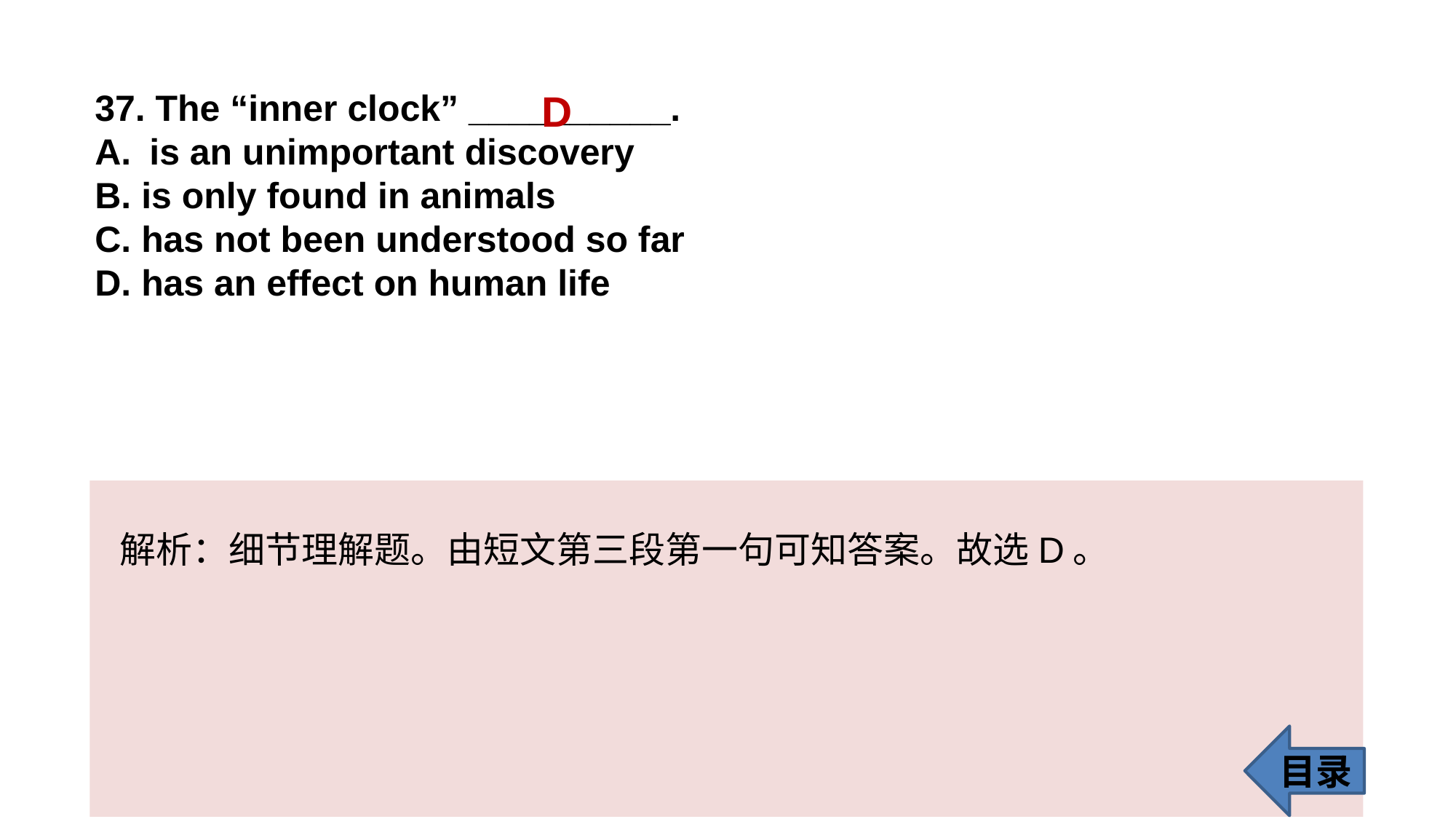

37. The “inner clock” __________.
is an unimportant discovery
B. is only found in animals
C. has not been understood so far
D. has an effect on human life
D

解析：细节理解题。由短文第三段第一句可知答案。故选D。
目录
40